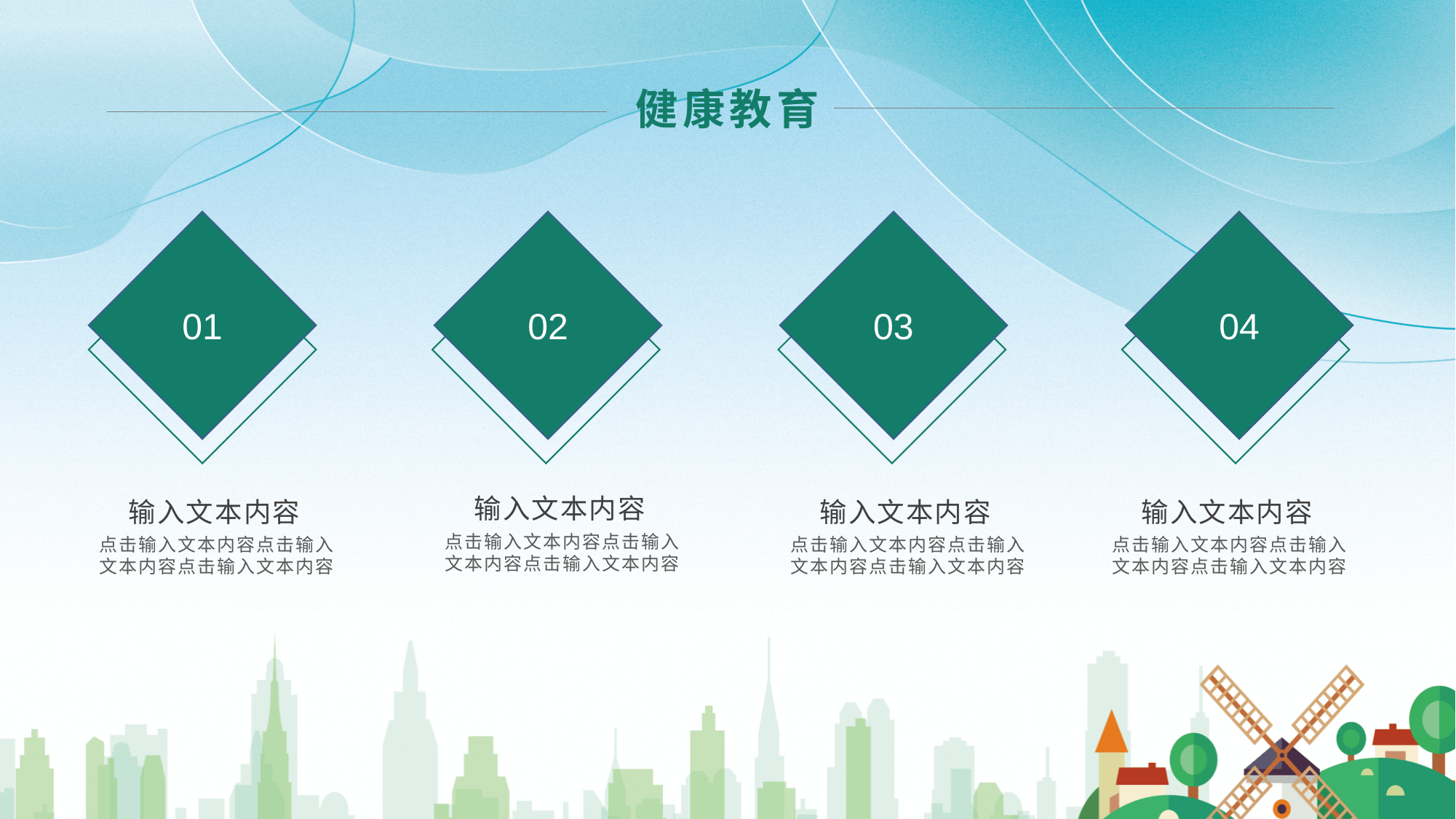

健康教育
01
01
02
01
03
01
04
01
输入文本内容
点击输入文本内容点击输入文本内容点击输入文本内容

输入文本内容
点击输入文本内容点击输入文本内容点击输入文本内容

输入文本内容
点击输入文本内容点击输入文本内容点击输入文本内容

输入文本内容
点击输入文本内容点击输入文本内容点击输入文本内容